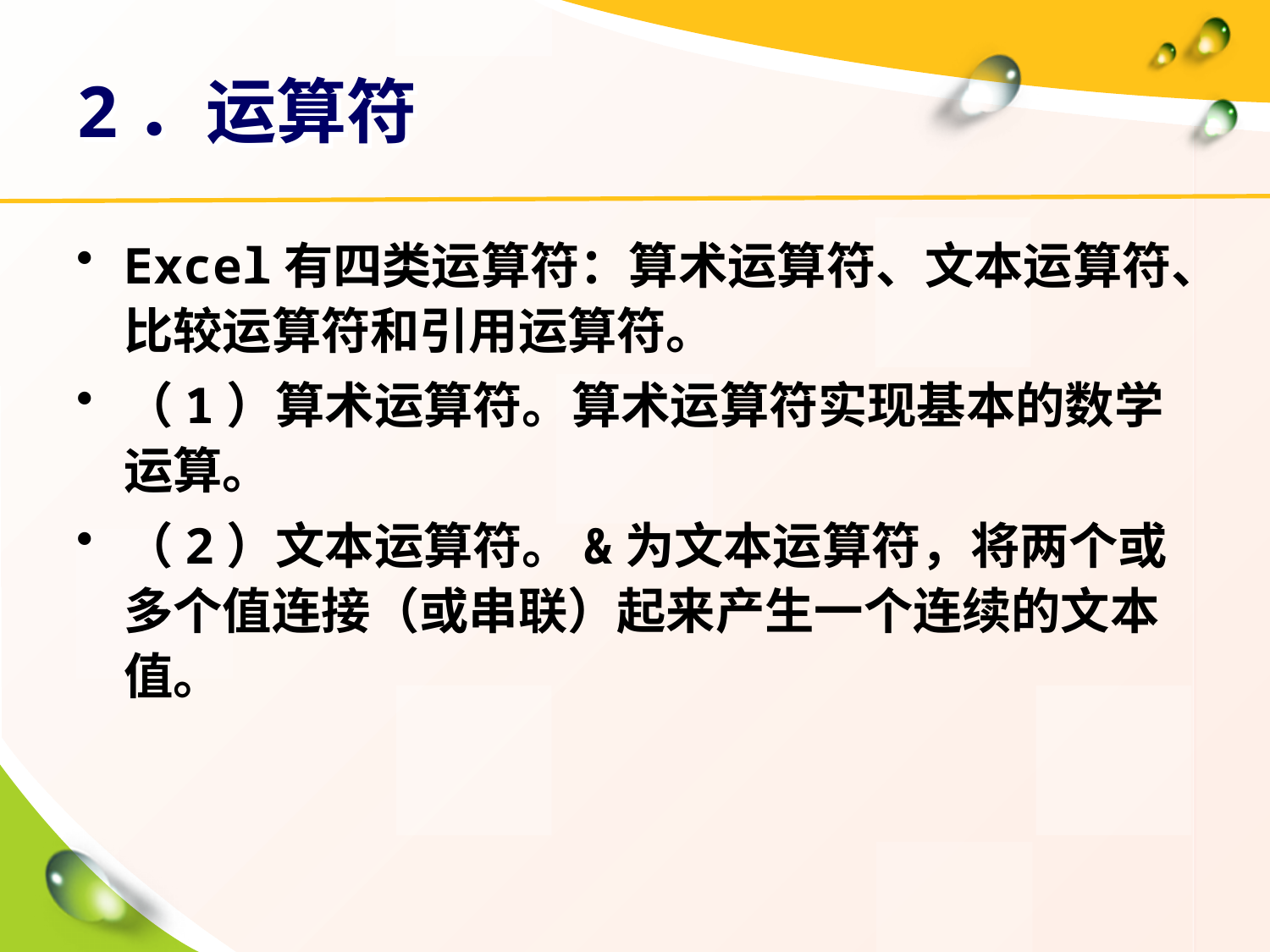

# 2．运算符
Excel有四类运算符：算术运算符、文本运算符、比较运算符和引用运算符。
（1）算术运算符。算术运算符实现基本的数学运算。
（2）文本运算符。&为文本运算符，将两个或多个值连接（或串联）起来产生一个连续的文本值。